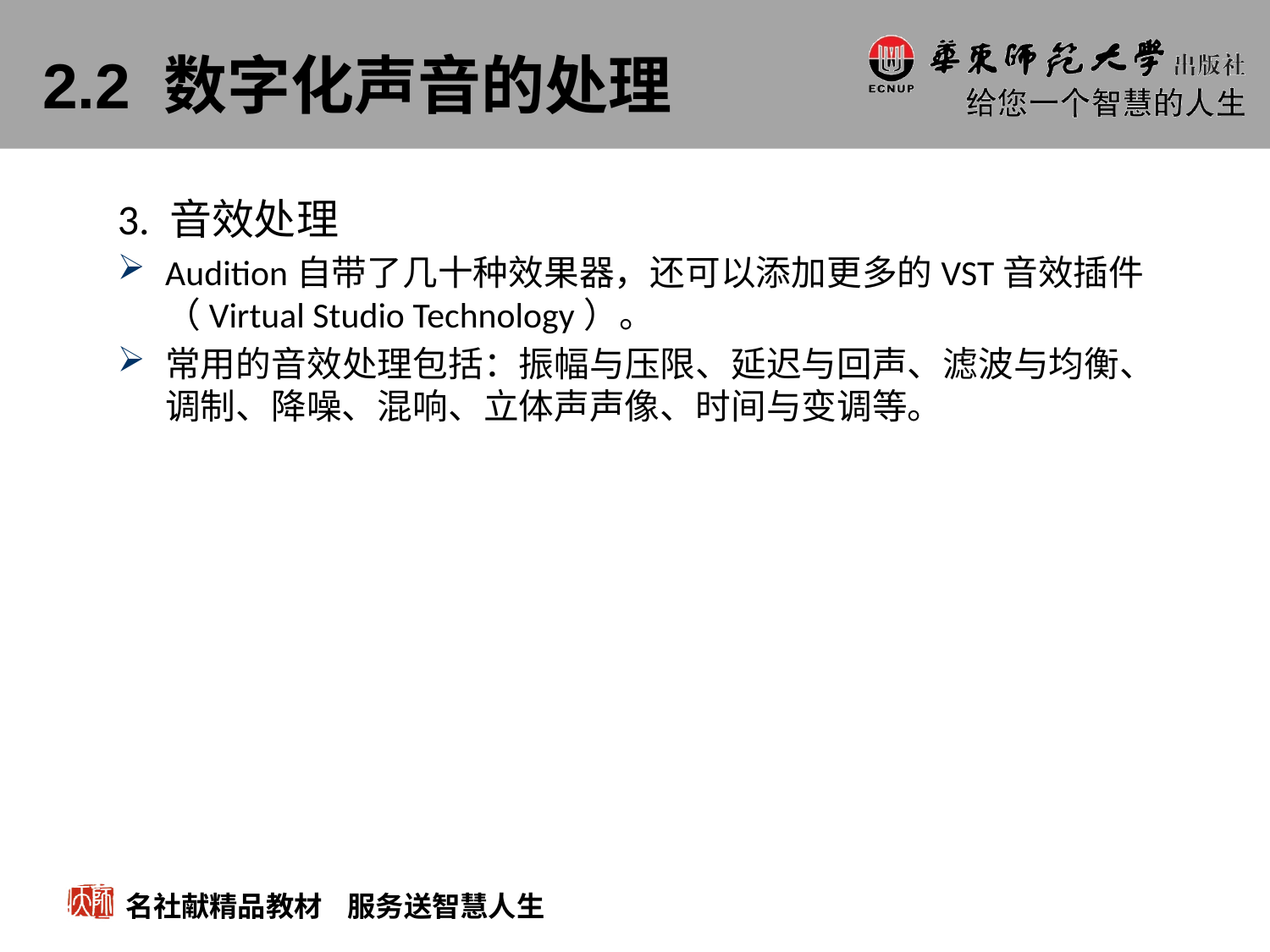

# 2.2 数字化声音的处理
3. 音效处理
Audition自带了几十种效果器，还可以添加更多的VST音效插件 （Virtual Studio Technology）。
常用的音效处理包括：振幅与压限、延迟与回声、滤波与均衡、调制、降噪、混响、立体声声像、时间与变调等。